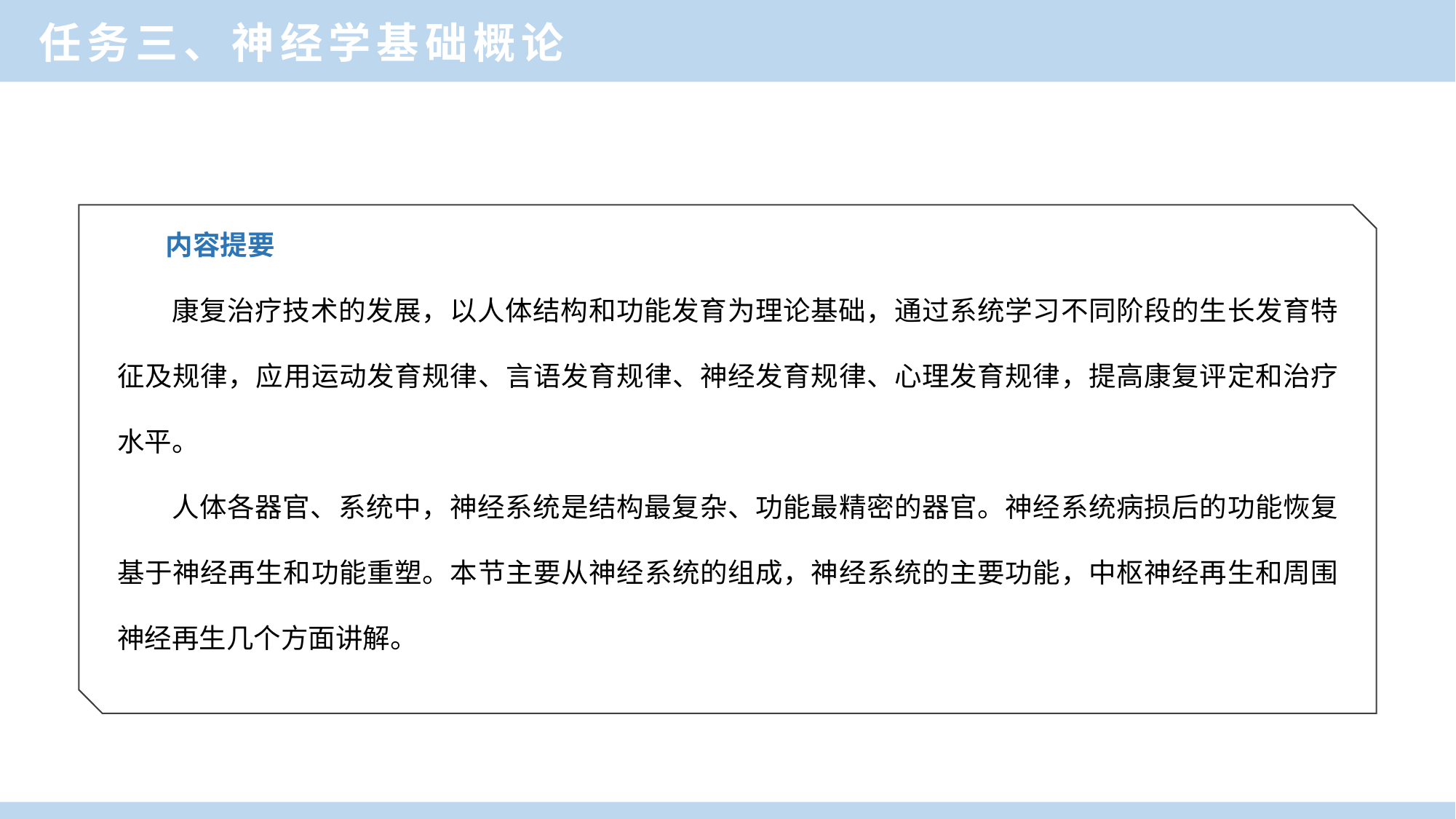

任务三、神经学基础概论

内容提要
康复治疗技术的发展，以人体结构和功能发育为理论基础，通过系统学习不同阶段的生长发育特征及规律，应用运动发育规律、言语发育规律、神经发育规律、心理发育规律，提高康复评定和治疗水平。
人体各器官、系统中，神经系统是结构最复杂、功能最精密的器官。神经系统病损后的功能恢复基于神经再生和功能重塑。本节主要从神经系统的组成，神经系统的主要功能，中枢神经再生和周围神经再生几个方面讲解。